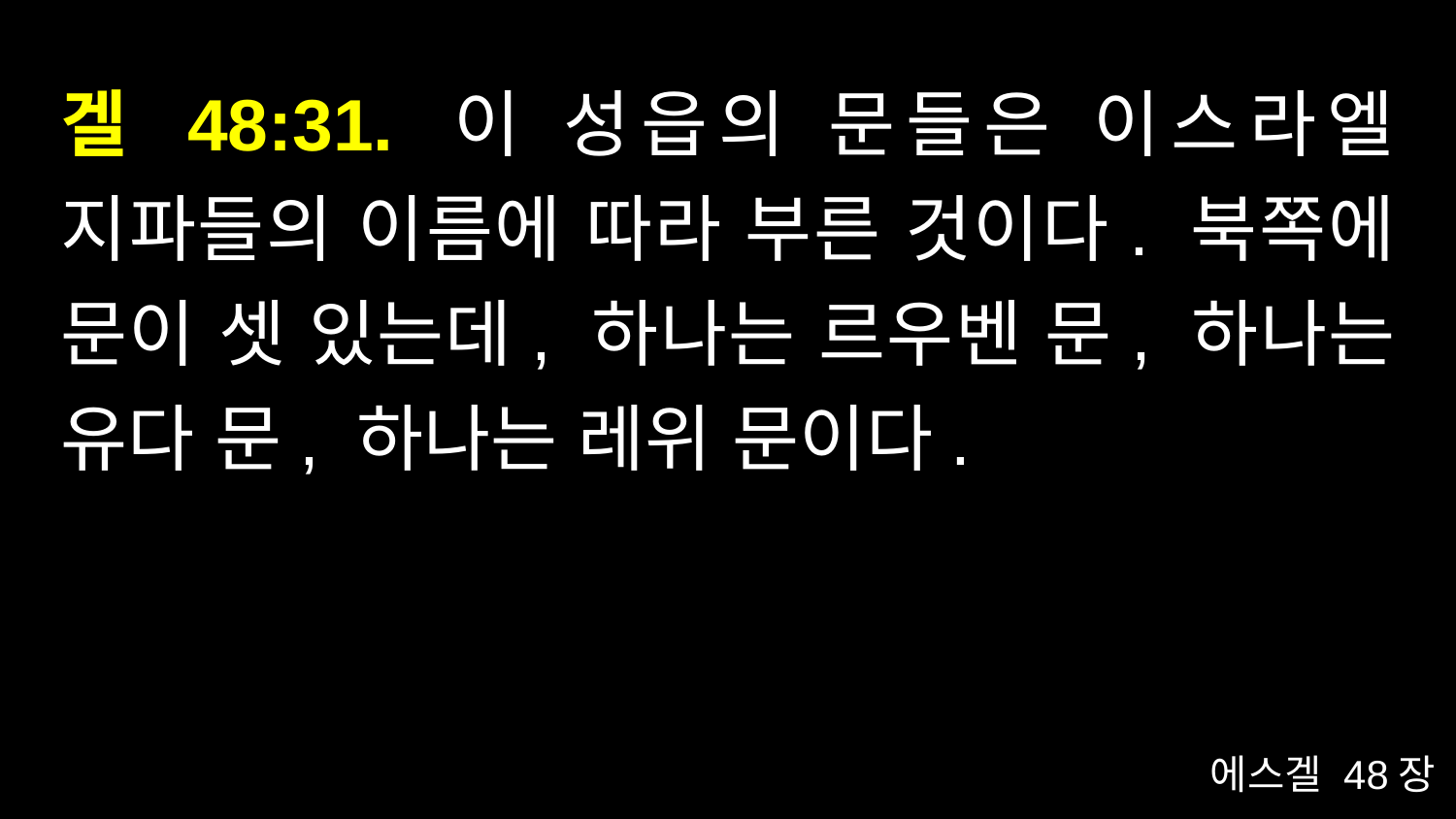

# 겔 48:31. 이 성읍의 문들은 이스라엘 지파들의 이름에 따라 부른 것이다. 북쪽에 문이 셋 있는데, 하나는 르우벤 문, 하나는 유다 문, 하나는 레위 문이다.
에스겔 48장